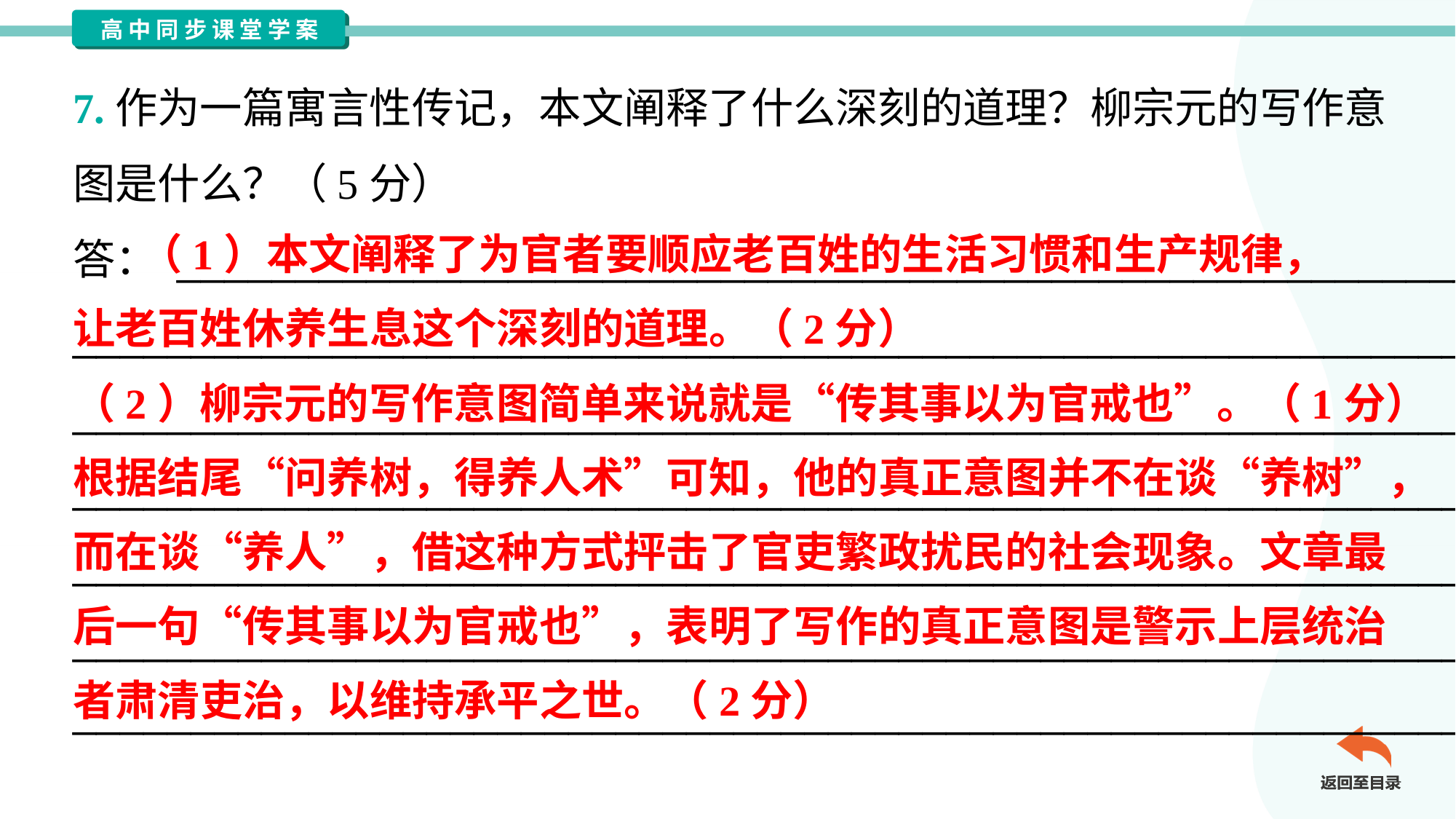

7.作为一篇寓言性传记，本文阐释了什么深刻的道理？柳宗元的写作意
图是什么？（5分）
答： ________________________________________________________
_____________________________________________________________
_____________________________________________________________
_____________________________________________________________
_____________________________________________________________
_____________________________________________________________
_____________________________________________________________
      （1）本文阐释了为官者要顺应老百姓的生活习惯和生产规律，
让老百姓休养生息这个深刻的道理。（2分）
（2）柳宗元的写作意图简单来说就是“传其事以为官戒也”。（1分）
根据结尾“问养树，得养人术”可知，他的真正意图并不在谈“养树”，
而在谈“养人”，借这种方式抨击了官吏繁政扰民的社会现象。文章最
后一句“传其事以为官戒也”，表明了写作的真正意图是警示上层统治
者肃清吏治，以维持承平之世。（2分）